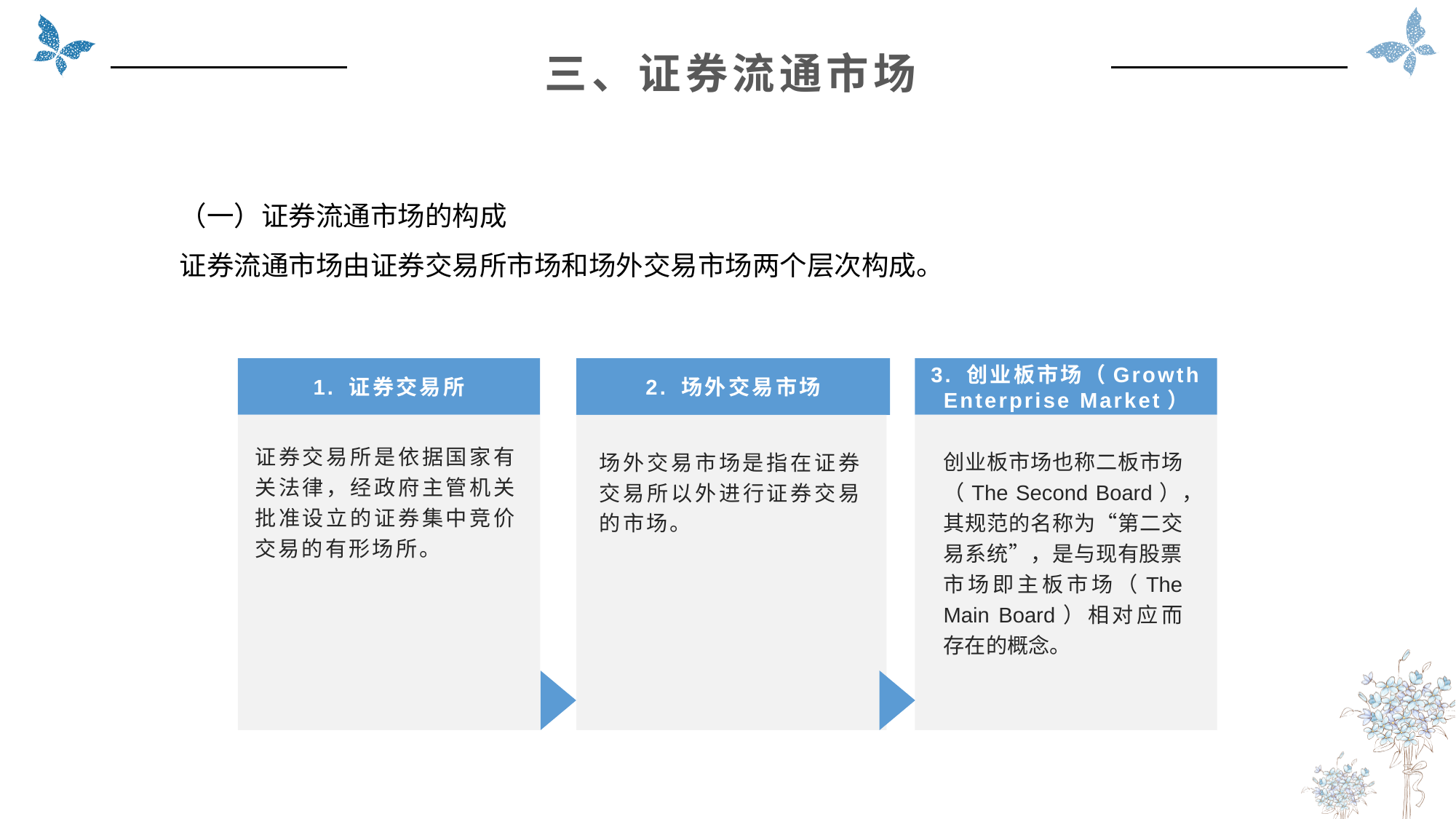

三、证券流通市场
（一）证券流通市场的构成
证券流通市场由证券交易所市场和场外交易市场两个层次构成。
1. 证券交易所
3. 创业板市场（Growth Enterprise Market）
2. 场外交易市场

证券交易所是依据国家有关法律，经政府主管机关批准设立的证券集中竞价交易的有形场所。
创业板市场也称二板市场（The Second Board），其规范的名称为“第二交易系统”，是与现有股票市场即主板市场（The Main Board）相对应而存在的概念。
场外交易市场是指在证券交易所以外进行证券交易的市场。